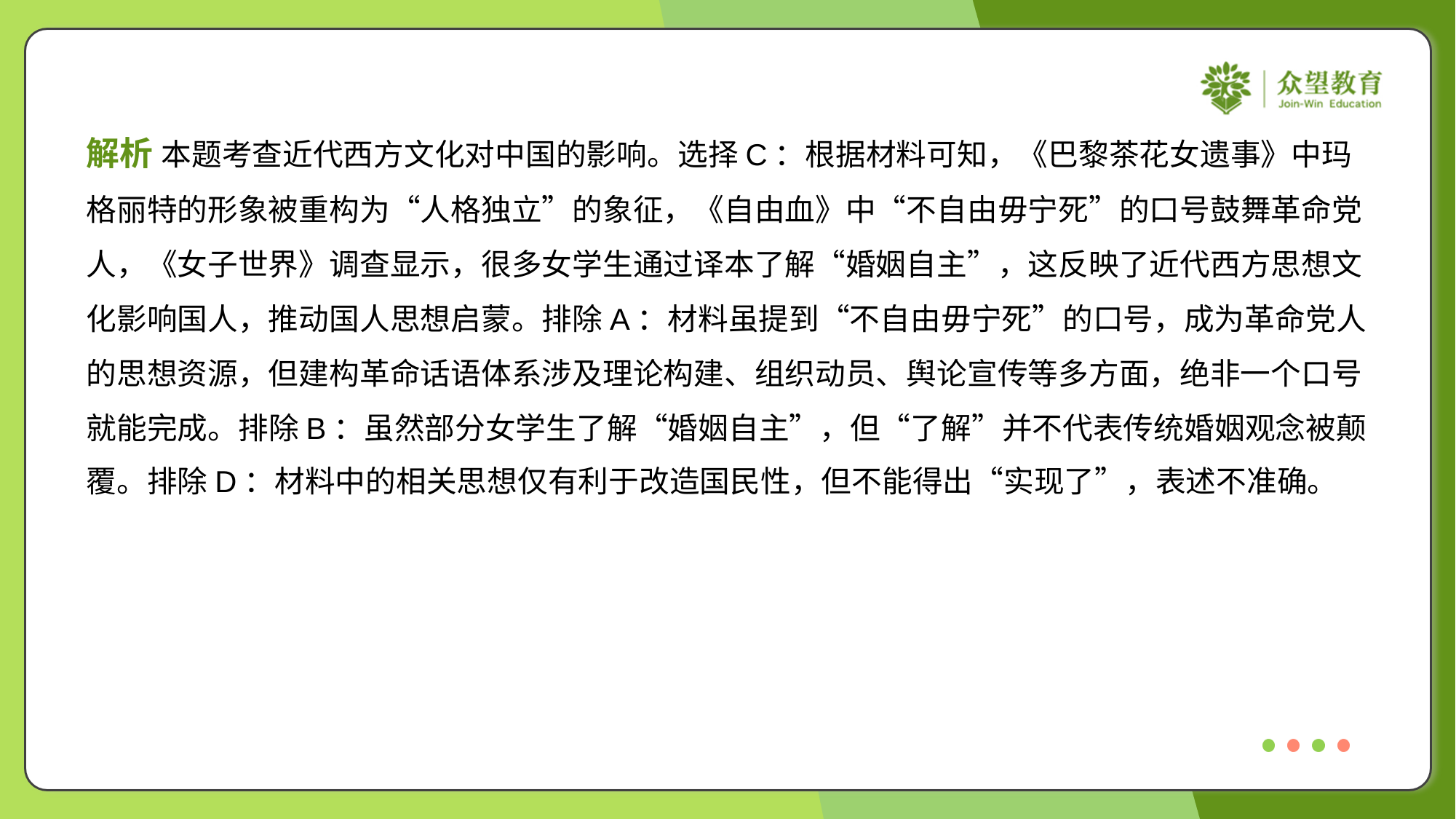

解析 本题考查近代西方文化对中国的影响。选择C：根据材料可知，《巴黎茶花女遗事》中玛
格丽特的形象被重构为“人格独立”的象征，《自由血》中“不自由毋宁死”的口号鼓舞革命党
人，《女子世界》调查显示，很多女学生通过译本了解“婚姻自主”，这反映了近代西方思想文
化影响国人，推动国人思想启蒙。排除A：材料虽提到“不自由毋宁死”的口号，成为革命党人
的思想资源，但建构革命话语体系涉及理论构建、组织动员、舆论宣传等多方面，绝非一个口号
就能完成。排除B：虽然部分女学生了解“婚姻自主”，但“了解”并不代表传统婚姻观念被颠
覆。排除D：材料中的相关思想仅有利于改造国民性，但不能得出“实现了”，表述不准确。